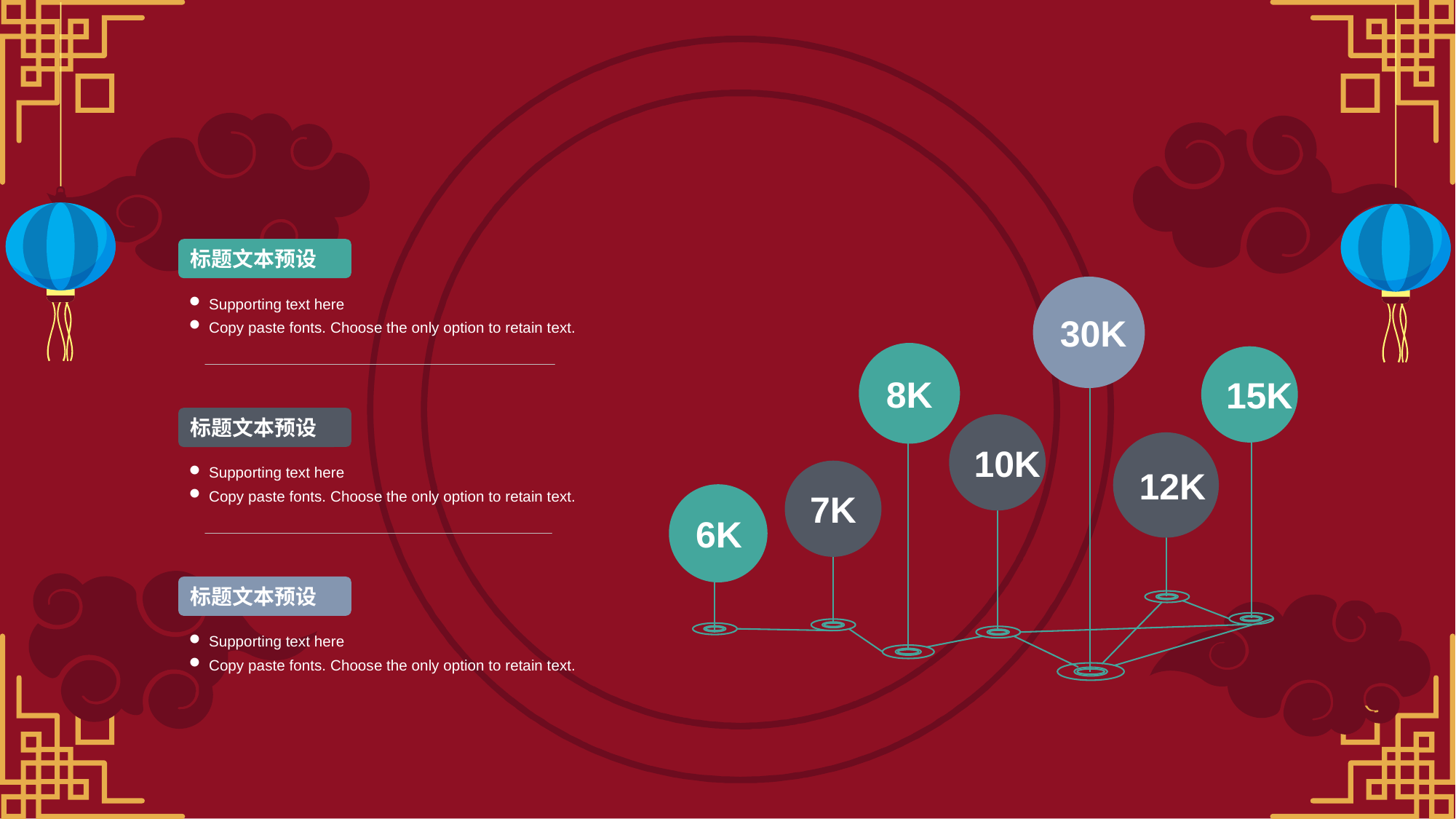

标题文本预设
30K
Supporting text here
Copy paste fonts. Choose the only option to retain text.
8K
15K

标题文本预设
10K

12K
Supporting text here
Copy paste fonts. Choose the only option to retain text.

7K
6K

标题文本预设

Supporting text here
Copy paste fonts. Choose the only option to retain text.